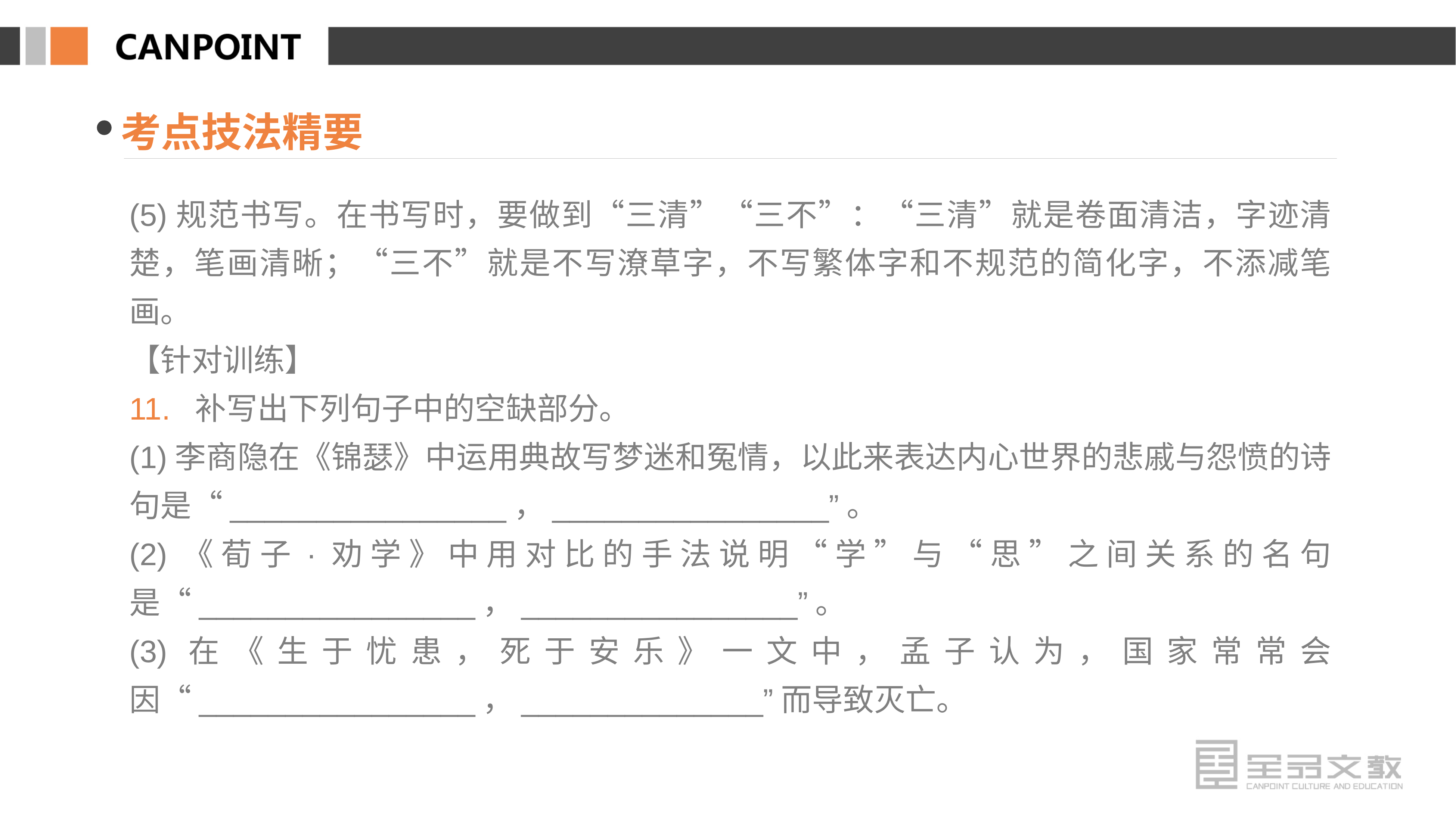

考点技法精要

(5)规范书写。在书写时，要做到“三清”“三不”：“三清”就是卷面清洁，字迹清楚，笔画清晰；“三不”就是不写潦草字，不写繁体字和不规范的简化字，不添减笔画。
【针对训练】
11.  补写出下列句子中的空缺部分。
(1)李商隐在《锦瑟》中运用典故写梦迷和冤情，以此来表达内心世界的悲戚与怨愤的诗句是“________________，________________”。
(2)《荀子·劝学》中用对比的手法说明“学”与“思”之间关系的名句是“________________，________________”。
(3)在《生于忧患，死于安乐》一文中，孟子认为，国家常常会因“________________，______________”而导致灭亡。